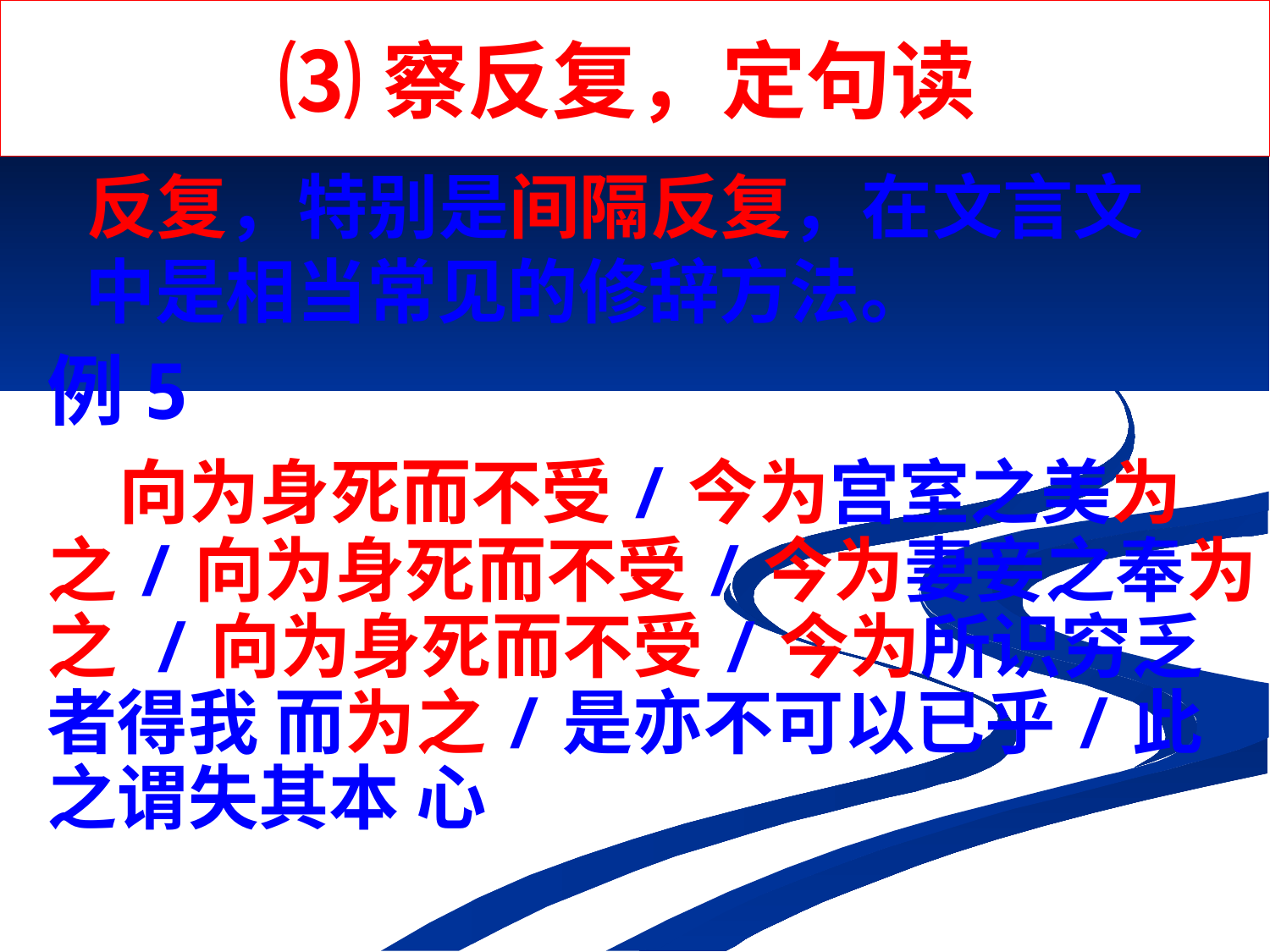

# ⑶察反复，定句读
  反复，特别是间隔反复，在文言文中是相当常见的修辞方法。
例5
   向为身死而不受/今为宫室之美为 之/向为身死而不受/今为妻妾之奉为之 /向为身死而不受/今为所识穷乏者得我 而为之/是亦不可以已乎/此之谓失其本 心